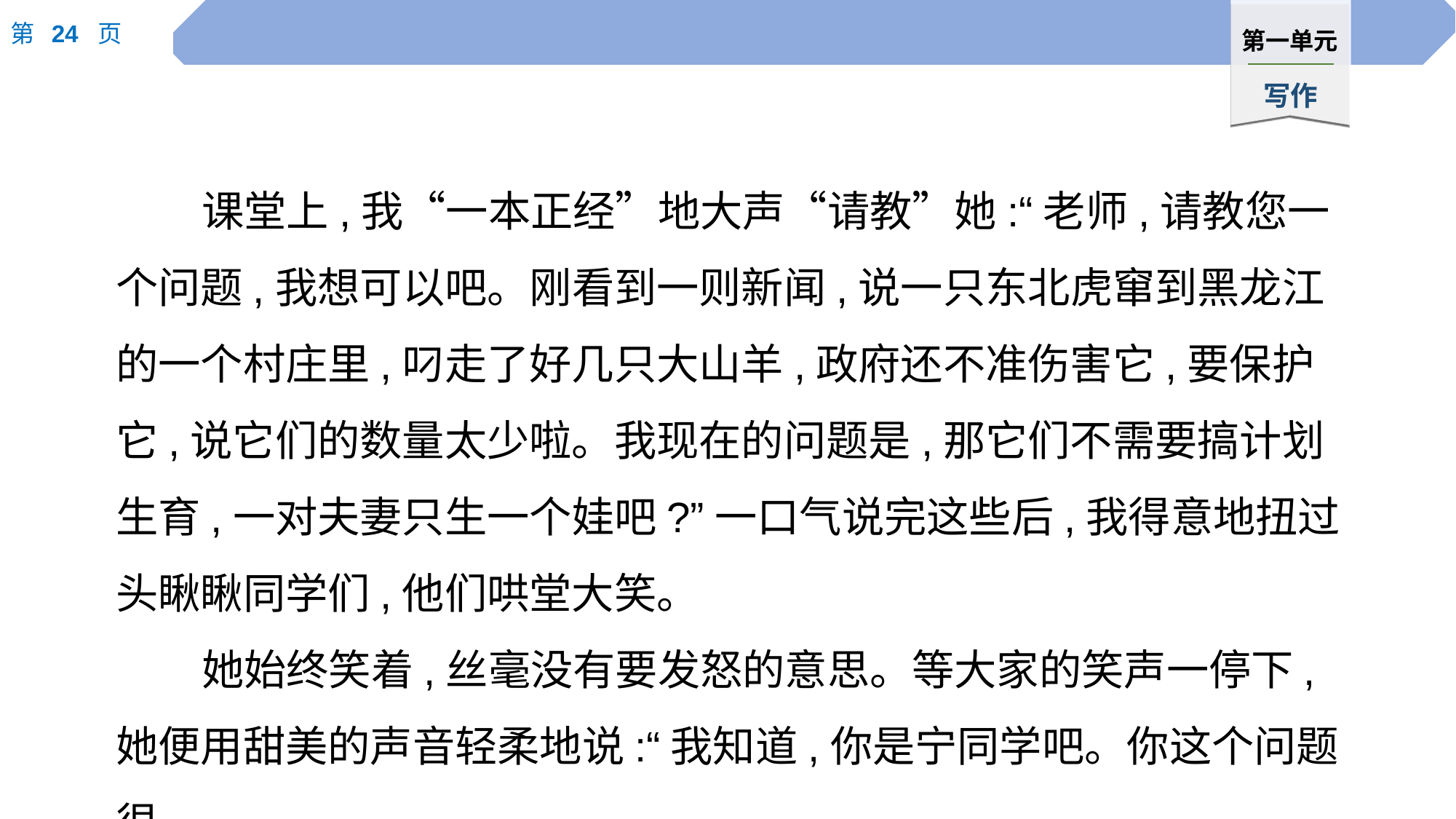

课堂上,我“一本正经”地大声“请教”她:“老师,请教您一个问题,我想可以吧。刚看到一则新闻,说一只东北虎窜到黑龙江的一个村庄里,叼走了好几只大山羊,政府还不准伤害它,要保护它,说它们的数量太少啦。我现在的问题是,那它们不需要搞计划生育,一对夫妻只生一个娃吧?”一口气说完这些后,我得意地扭过头瞅瞅同学们,他们哄堂大笑。
她始终笑着,丝毫没有要发怒的意思。等大家的笑声一停下,她便用甜美的声音轻柔地说:“我知道,你是宁同学吧。你这个问题很